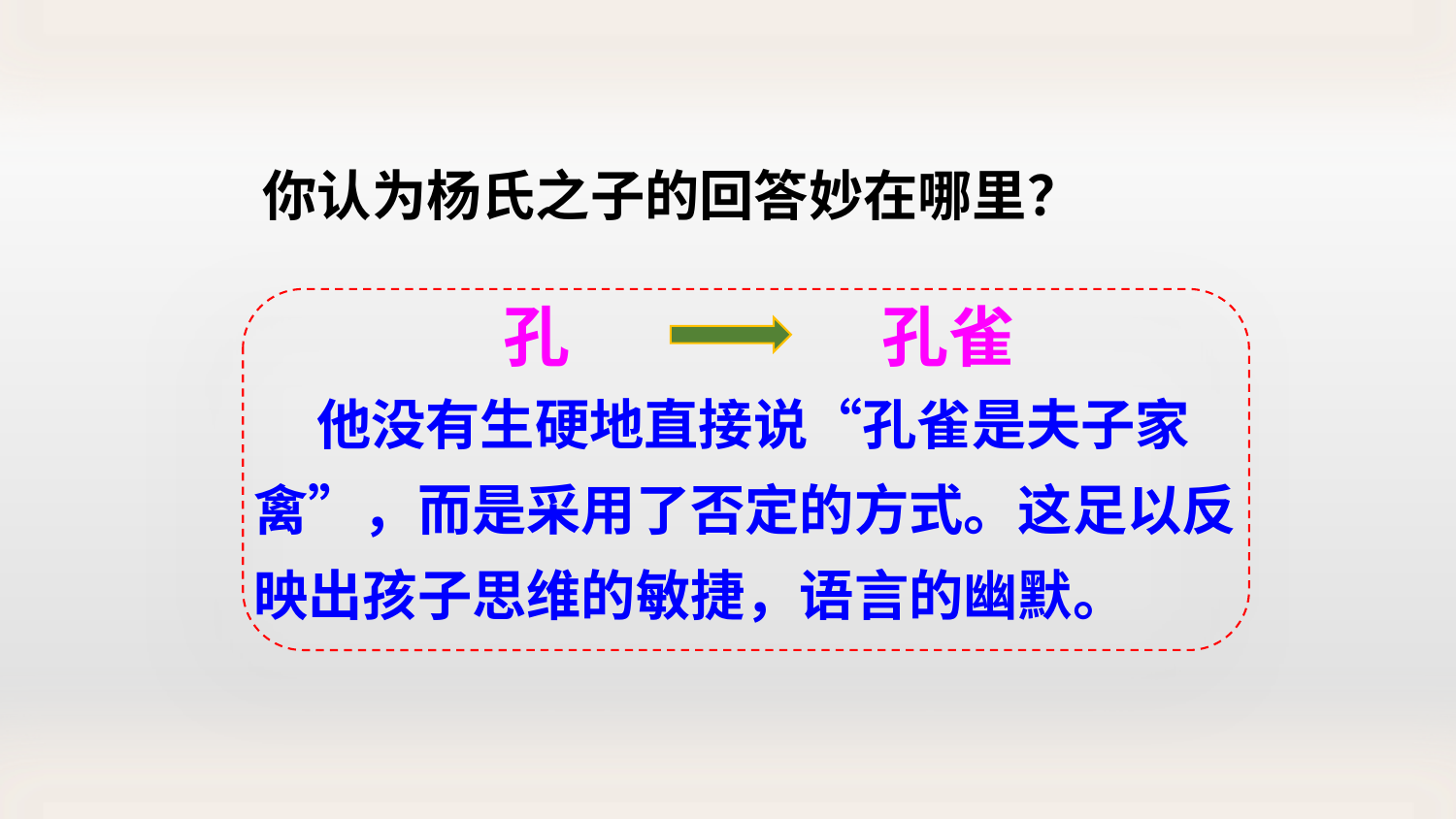

你认为杨氏之子的回答妙在哪里？

    他没有生硬地直接说“孔雀是夫子家禽”，而是采用了否定的方式。这足以反映出孩子思维的敏捷，语言的幽默。

孔
孔雀